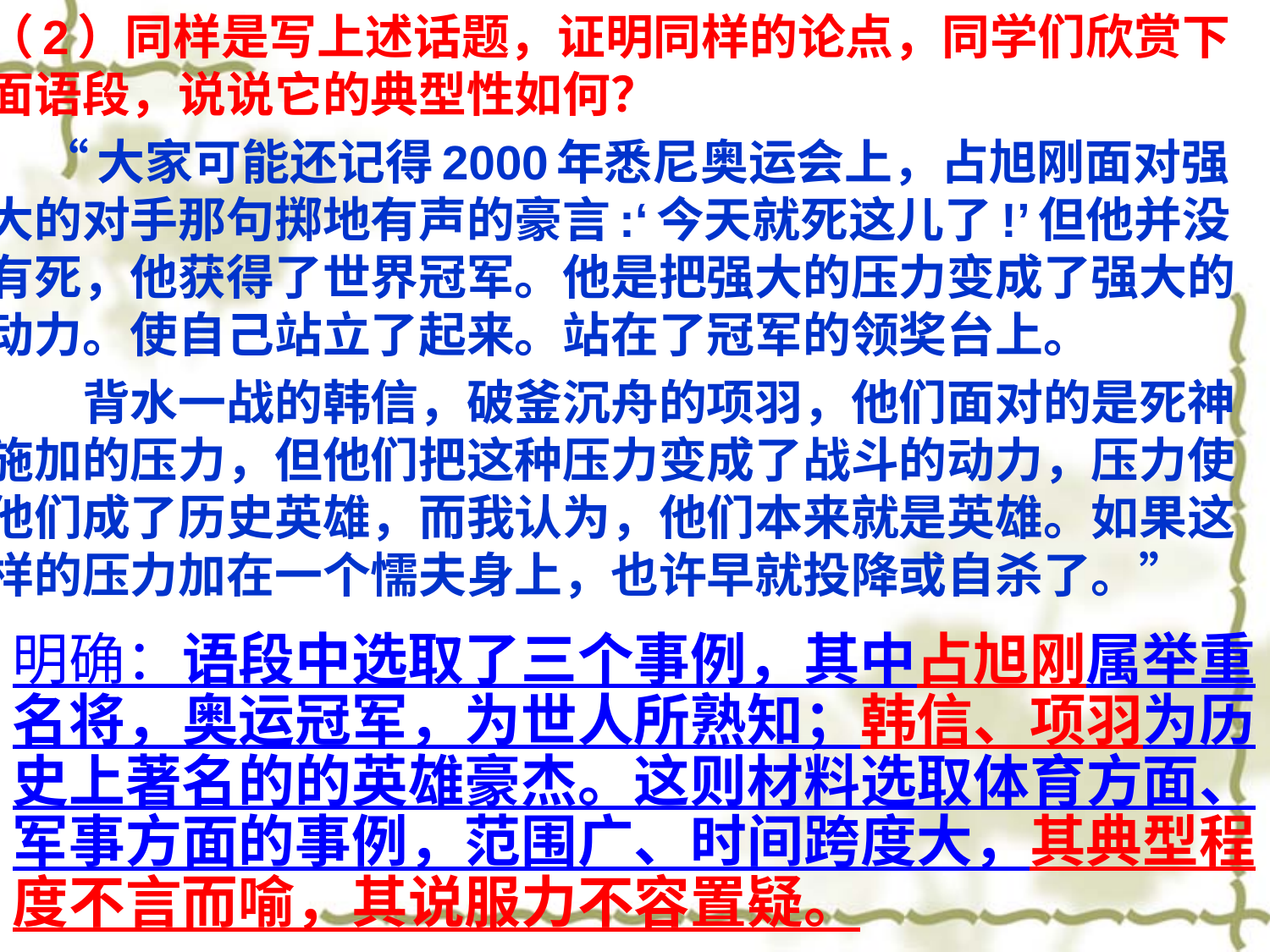

（2）同样是写上述话题，证明同样的论点，同学们欣赏下面语段，说说它的典型性如何？
     “大家可能还记得2000年悉尼奥运会上，占旭刚面对强大的对手那句掷地有声的豪言:‘今天就死这儿了!’但他并没有死，他获得了世界冠军。他是把强大的压力变成了强大的动力。使自己站立了起来。站在了冠军的领奖台上。
        背水一战的韩信，破釜沉舟的项羽，他们面对的是死神施加的压力，但他们把这种压力变成了战斗的动力，压力使他们成了历史英雄，而我认为，他们本来就是英雄。如果这样的压力加在一个懦夫身上，也许早就投降或自杀了。”

明确：语段中选取了三个事例，其中占旭刚属举重名将，奥运冠军，为世人所熟知；韩信、项羽为历史上著名的的英雄豪杰。这则材料选取体育方面、军事方面的事例，范围广、时间跨度大，其典型程度不言而喻，其说服力不容置疑。